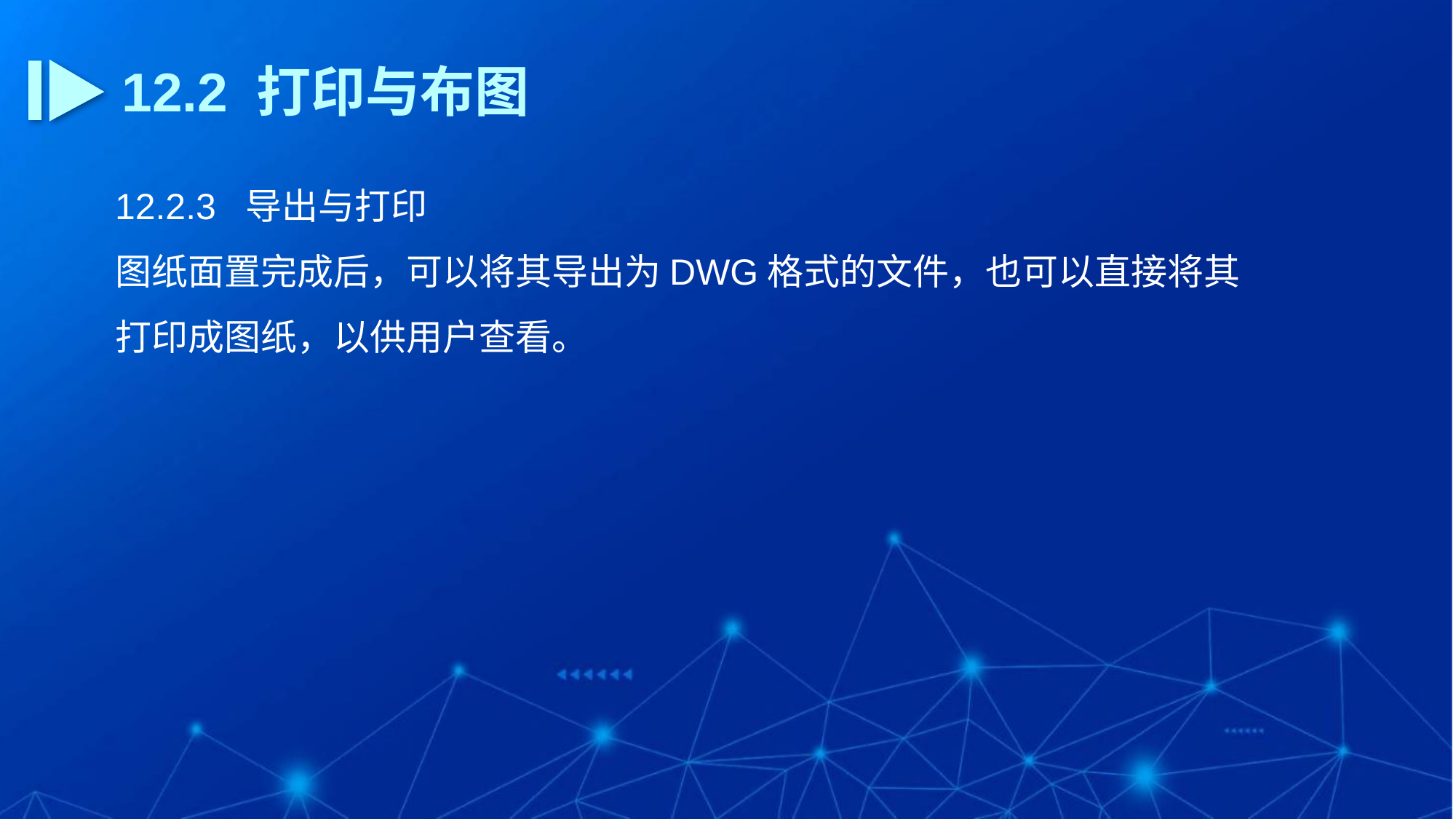

12.2 打印与布图

12.2.3  导出与打印
图纸面置完成后，可以将其导出为DWG格式的文件，也可以直接将其打印成图纸，以供用户查看。